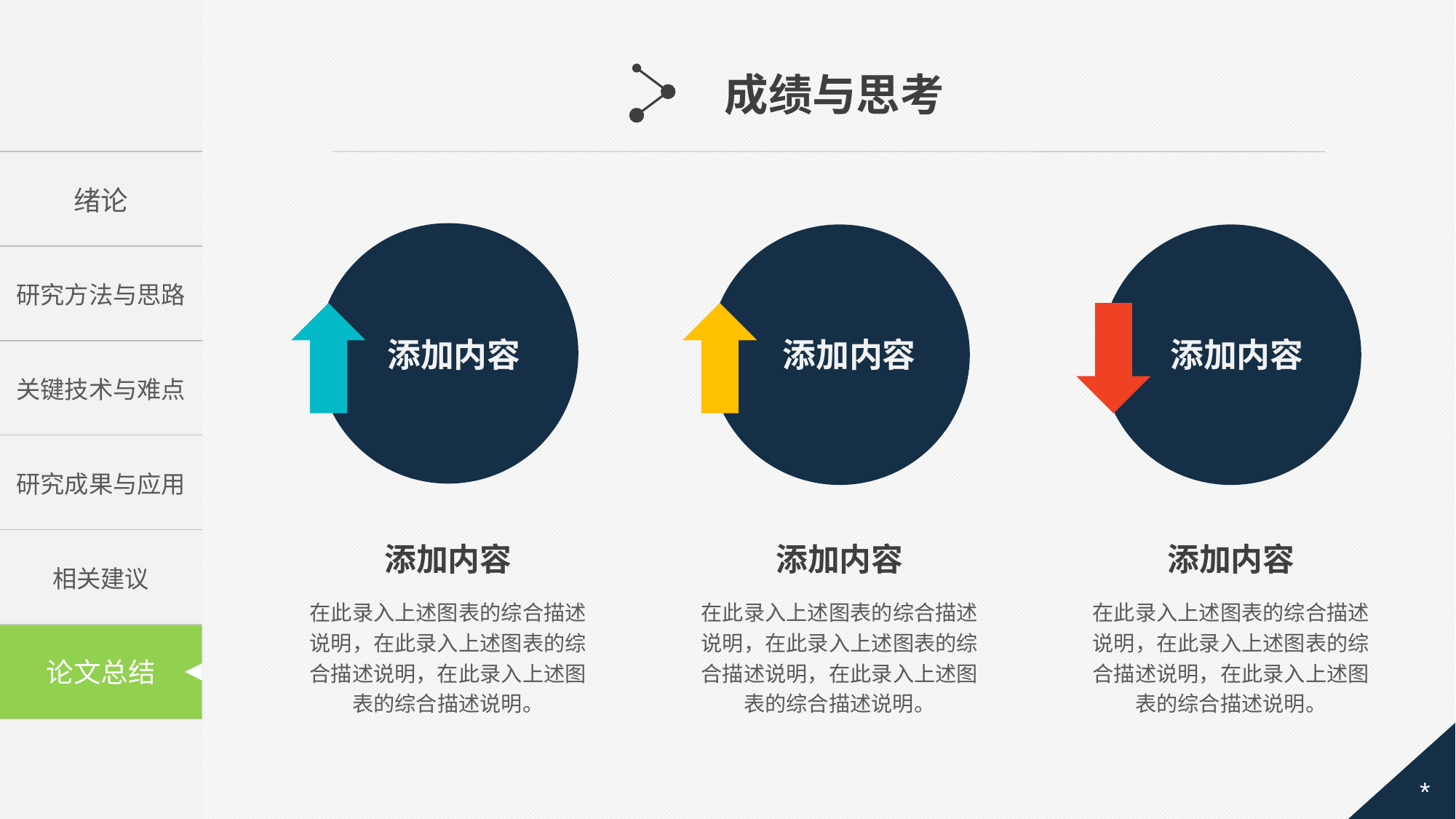

成绩与思考

| 绪论 |
| --- |
| 研究方法与思路 |
| 关键技术与难点 |
| 研究成果与应用 |
| 相关建议 |
| 论文总结 |

添加内容
添加内容
添加内容
添加内容
在此录入上述图表的综合描述说明，在此录入上述图表的综合描述说明，在此录入上述图表的综合描述说明。
添加内容
在此录入上述图表的综合描述说明，在此录入上述图表的综合描述说明，在此录入上述图表的综合描述说明。
添加内容
在此录入上述图表的综合描述说明，在此录入上述图表的综合描述说明，在此录入上述图表的综合描述说明。
论文总结

*